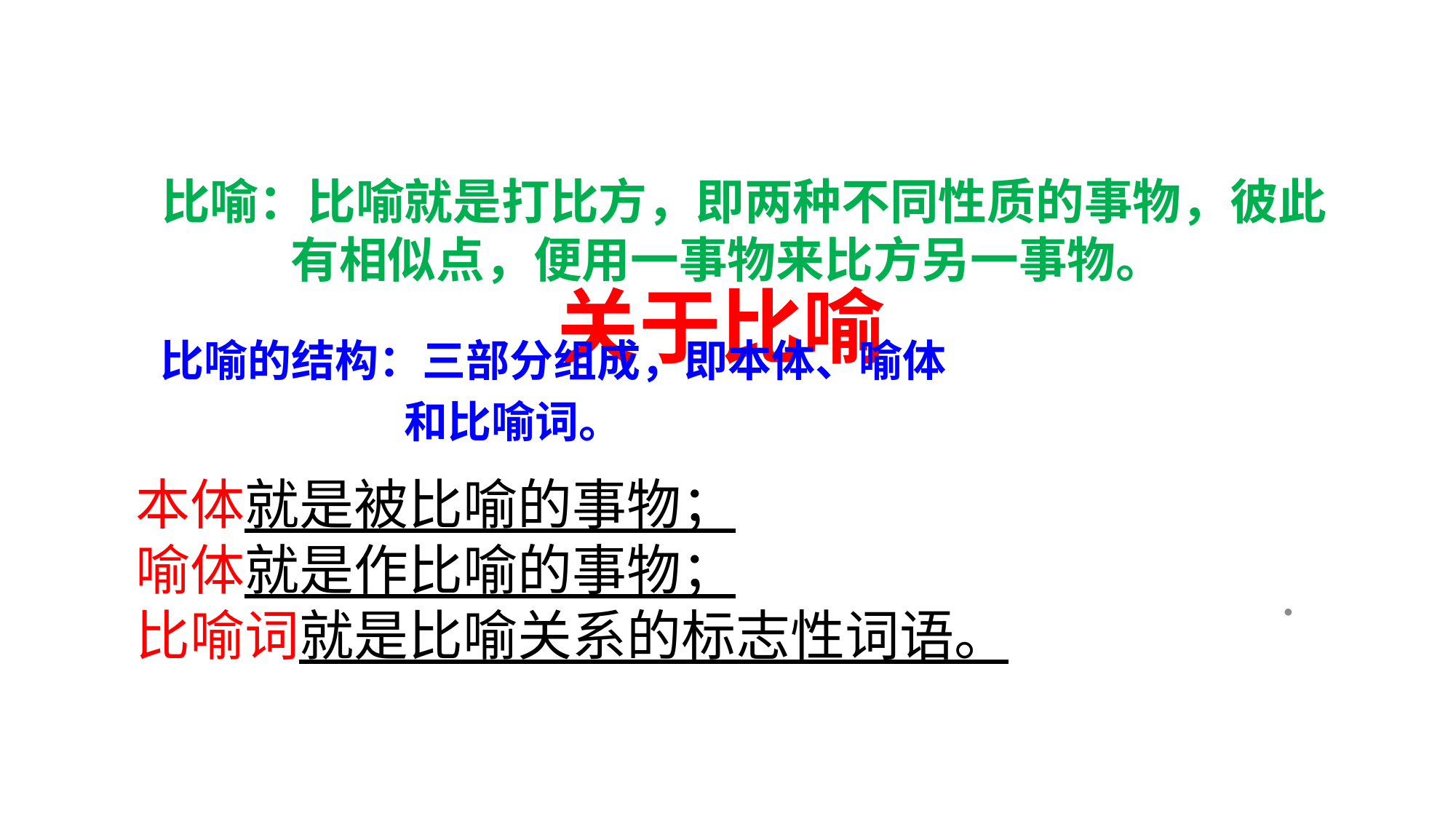

比喻：比喻就是打比方，即两种不同性质的事物，彼此有相似点，便用一事物来比方另一事物。
 关于比喻
比喻的结构：三部分组成，即本体、喻体
                        和比喻词。
# .
本体就是被比喻的事物；
喻体就是作比喻的事物；
比喻词就是比喻关系的标志性词语。

.